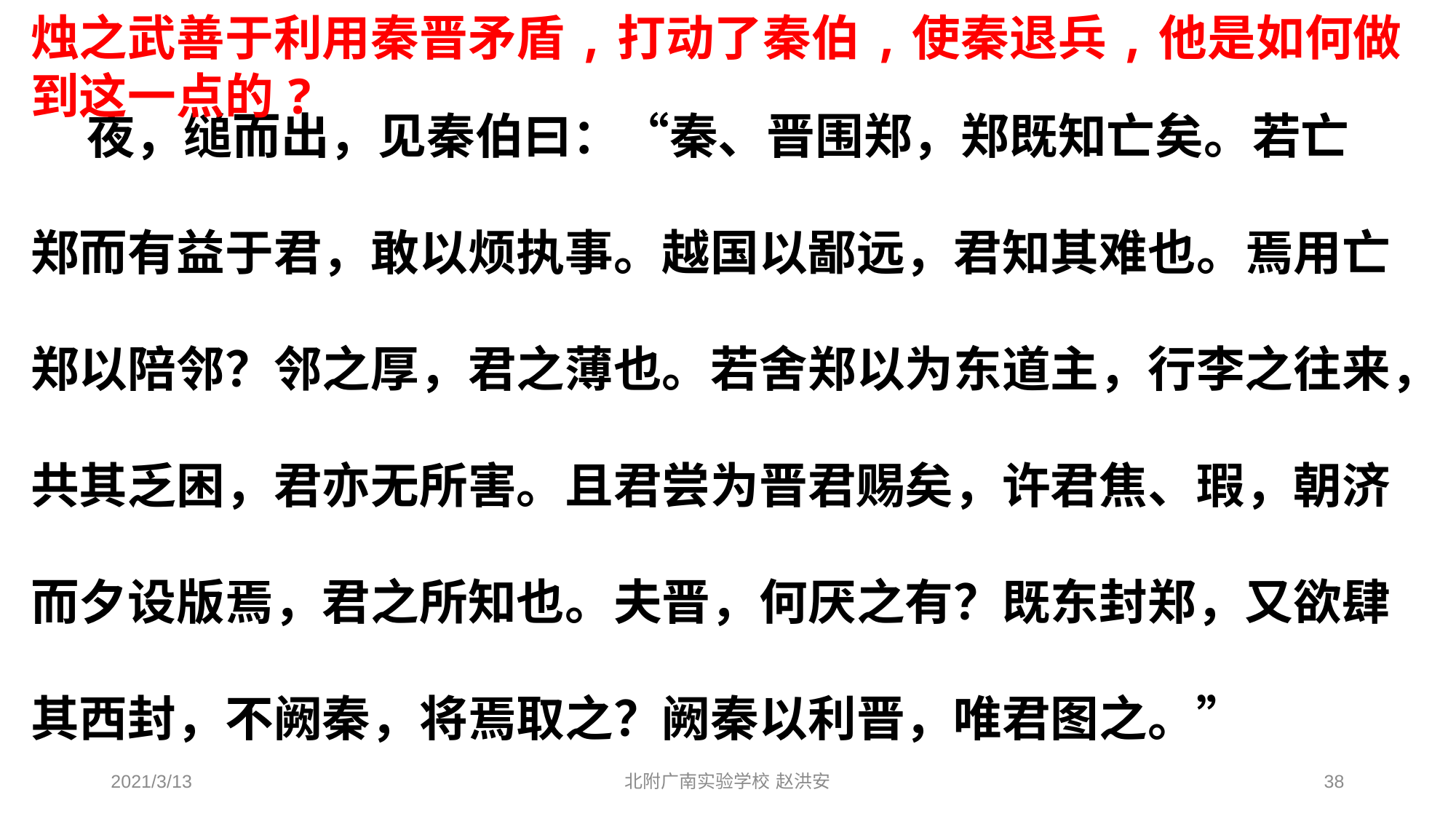

烛之武善于利用秦晋矛盾,打动了秦伯,使秦退兵,他是如何做到这一点的?
    夜，缒而出，见秦伯曰：“秦、晋围郑，郑既知亡矣。若亡

郑而有益于君，敢以烦执事。越国以鄙远，君知其难也。焉用亡

郑以陪邻？邻之厚，君之薄也。若舍郑以为东道主，行李之往来，

共其乏困，君亦无所害。且君尝为晋君赐矣，许君焦、瑕，朝济

而夕设版焉，君之所知也。夫晋，何厌之有？既东封郑，又欲肆

其西封，不阙秦，将焉取之？阙秦以利晋，唯君图之。”
2021/3/13
北附广南实验学校 赵洪安
38